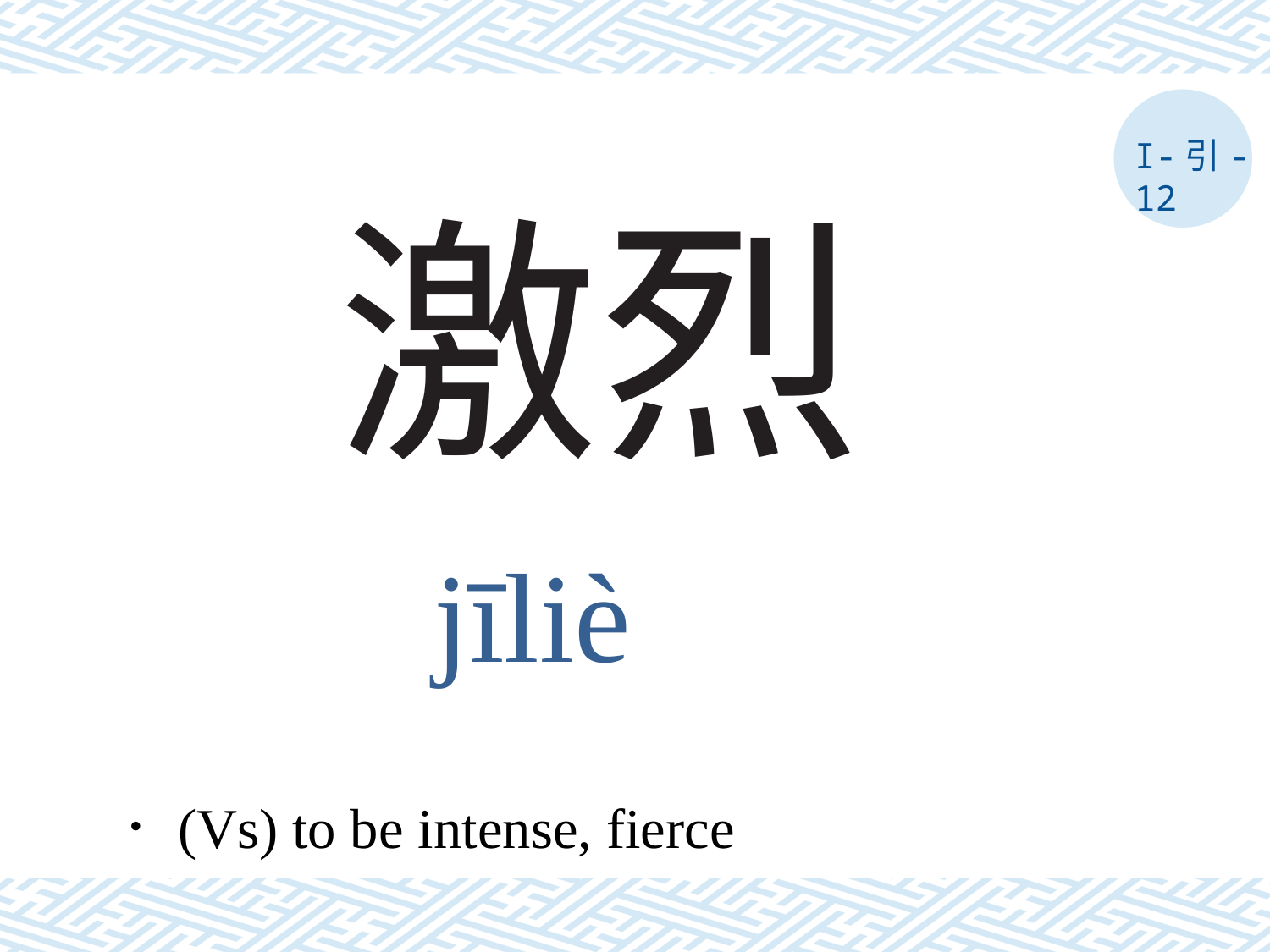

I-引-12

# 激烈
jīliè
．(Vs) to be intense, fierce